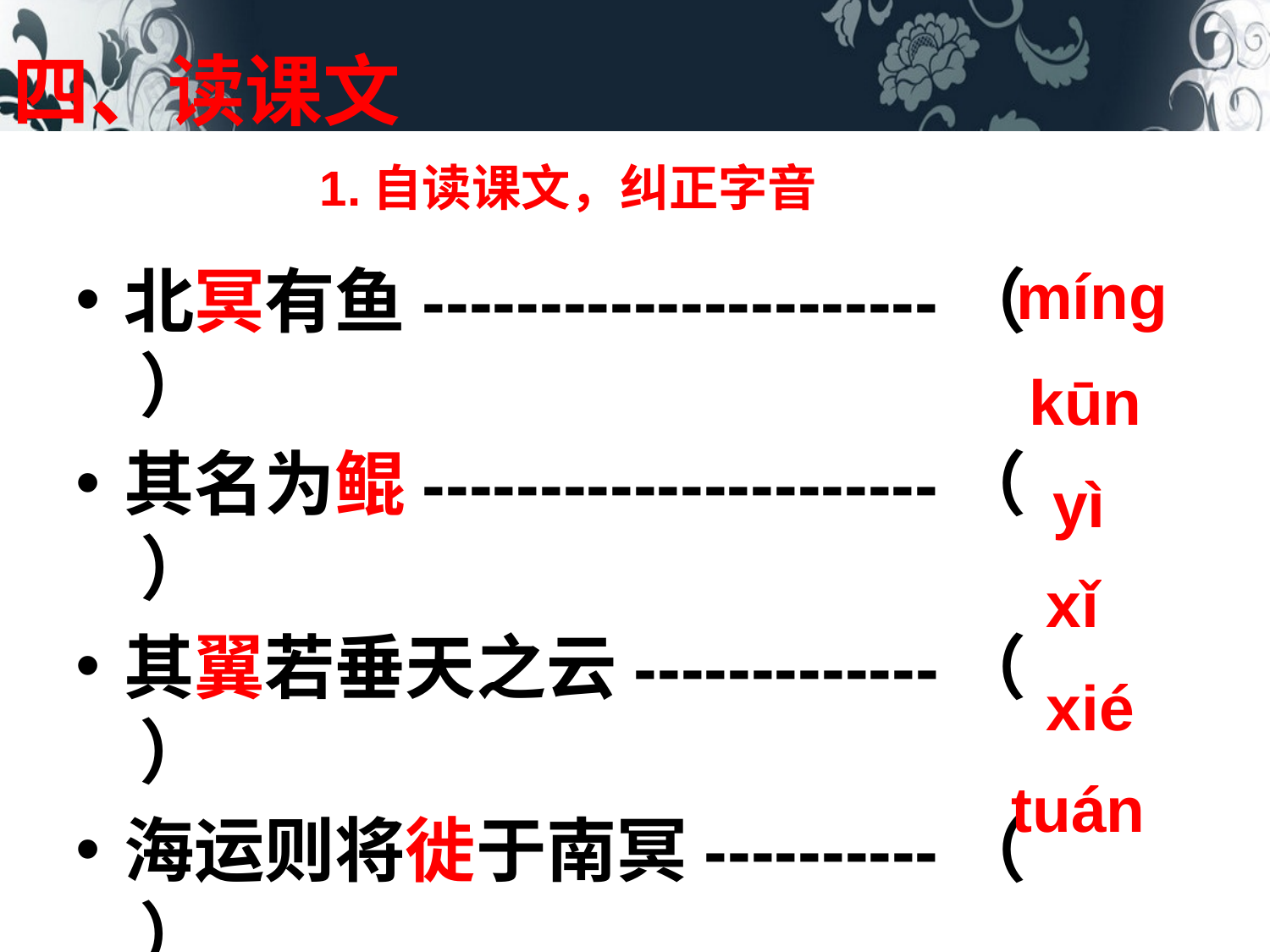

四、读课文
# 1.自读课文，纠正字音
北冥有鱼----------------------（         ）
其名为鲲----------------------（         ）
其翼若垂天之云-------------（         ）
海运则将徙于南冥----------（         ）
齐谐----------------------------（         ）
抟扶摇而上者九万里-------（         ）
míng
 kūn
yì
xǐ
xié
tuán